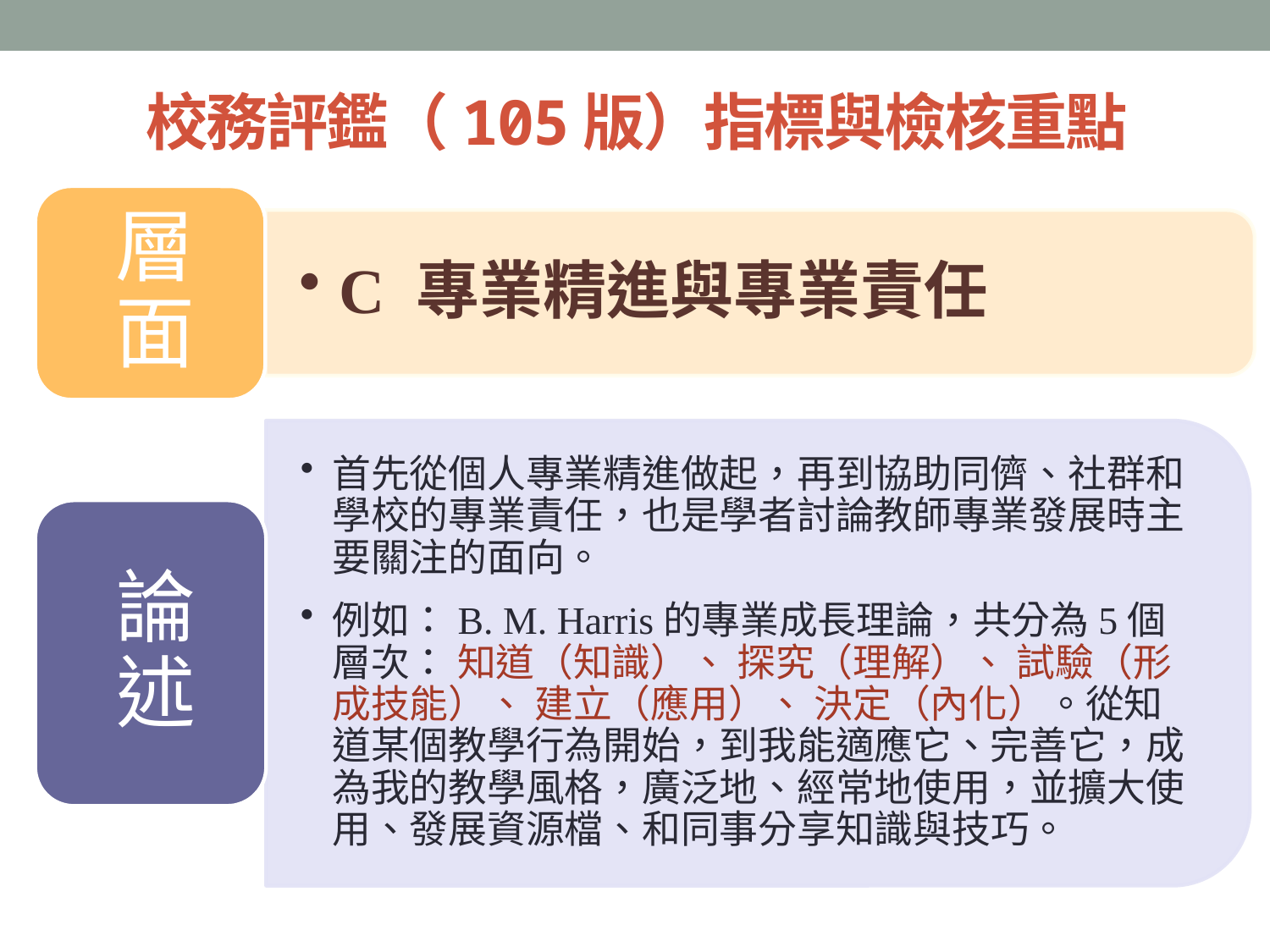

# 校務評鑑（105版）指標與檢核重點
C 專業精進與專業責任
層面
首先從個人專業精進做起，再到協助同儕、社群和學校的專業責任，也是學者討論教師專業發展時主要關注的面向。
例如：B. M. Harris的專業成長理論，共分為5個層次： 知道（知識）、 探究（理解）、 試驗（形成技能）、 建立（應用）、 決定（內化）。從知道某個教學行為開始，到我能適應它、完善它，成為我的教學風格，廣泛地、經常地使用，並擴大使用、發展資源檔、和同事分享知識與技巧。
論述